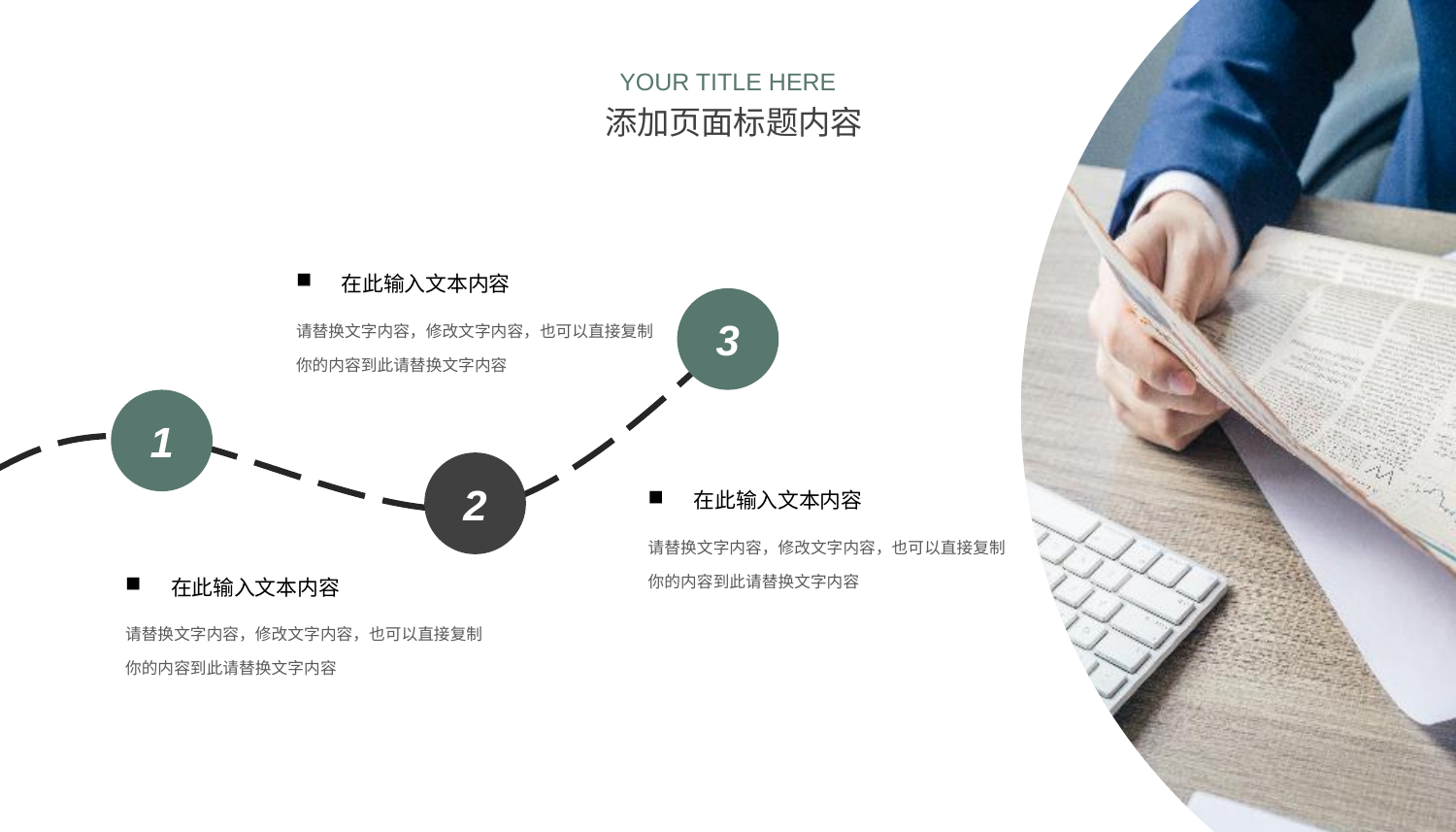

YOUR TITLE HERE
添加页面标题内容
在此输入文本内容
请替换文字内容，修改文字内容，也可以直接复制你的内容到此请替换文字内容
3

1
2
在此输入文本内容
请替换文字内容，修改文字内容，也可以直接复制你的内容到此请替换文字内容
在此输入文本内容
请替换文字内容，修改文字内容，也可以直接复制你的内容到此请替换文字内容